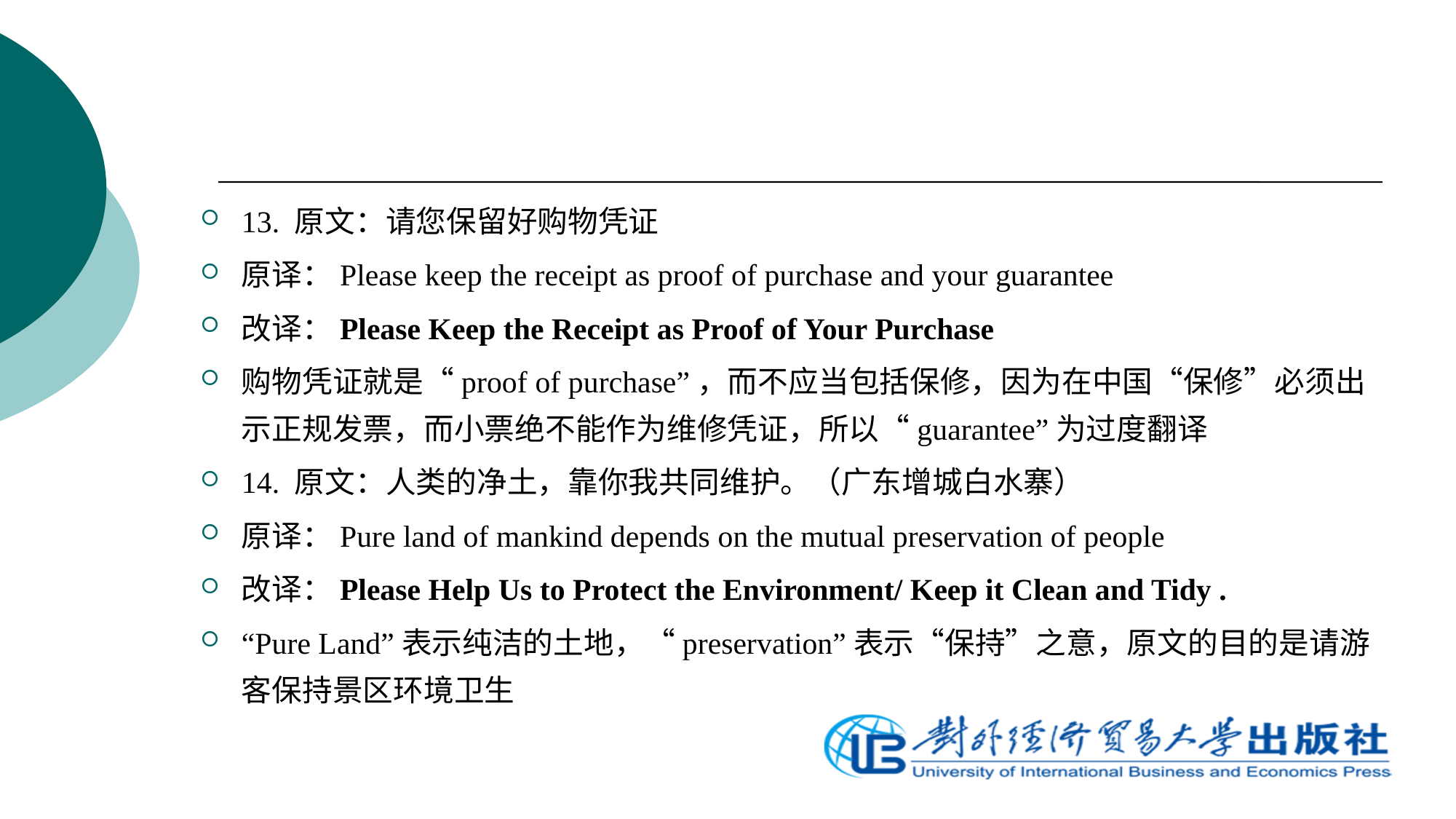

13. 原文：请您保留好购物凭证
原译：Please keep the receipt as proof of purchase and your guarantee
改译：Please Keep the Receipt as Proof of Your Purchase
购物凭证就是“proof of purchase”，而不应当包括保修，因为在中国“保修”必须出示正规发票，而小票绝不能作为维修凭证，所以“guarantee”为过度翻译
14. 原文：人类的净土，靠你我共同维护。（广东增城白水寨）
原译：Pure land of mankind depends on the mutual preservation of people
改译：Please Help Us to Protect the Environment/ Keep it Clean and Tidy .
“Pure Land”表示纯洁的土地，“preservation”表示“保持”之意，原文的目的是请游客保持景区环境卫生